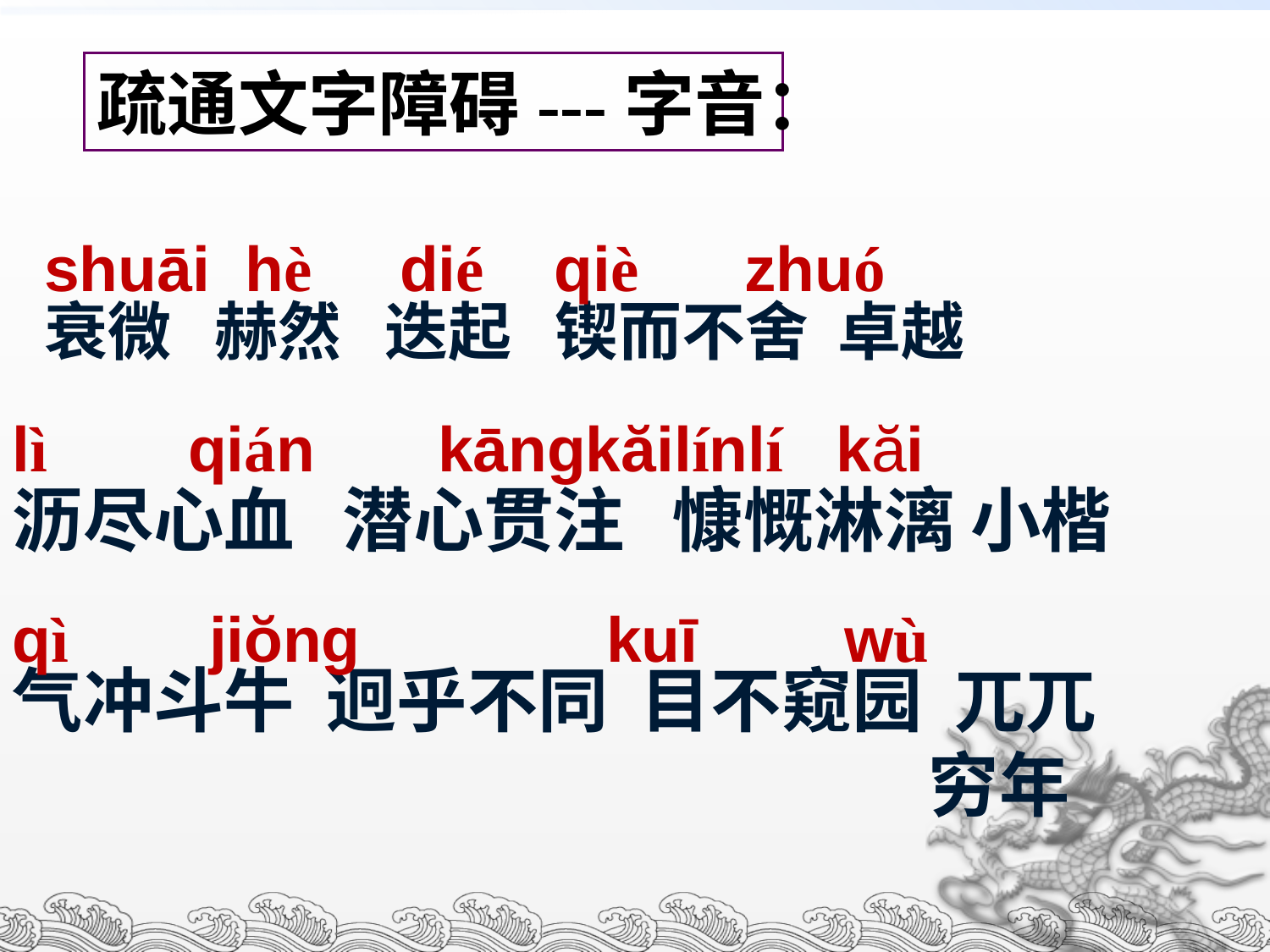

疏通文字障碍---字音：
shuāi  hè     dié    qiè      zhuó
衰微   赫然   迭起   锲而不舍  卓越
lì        qián       kāngkăilínlí   kăi
沥尽心血   潜心贯注   慷慨淋漓 小楷
qì        jiŏng       　  kuī   　wù
气冲斗牛  迥乎不同  目不窥园  兀兀　　　　　　　　　　　　　　　穷年